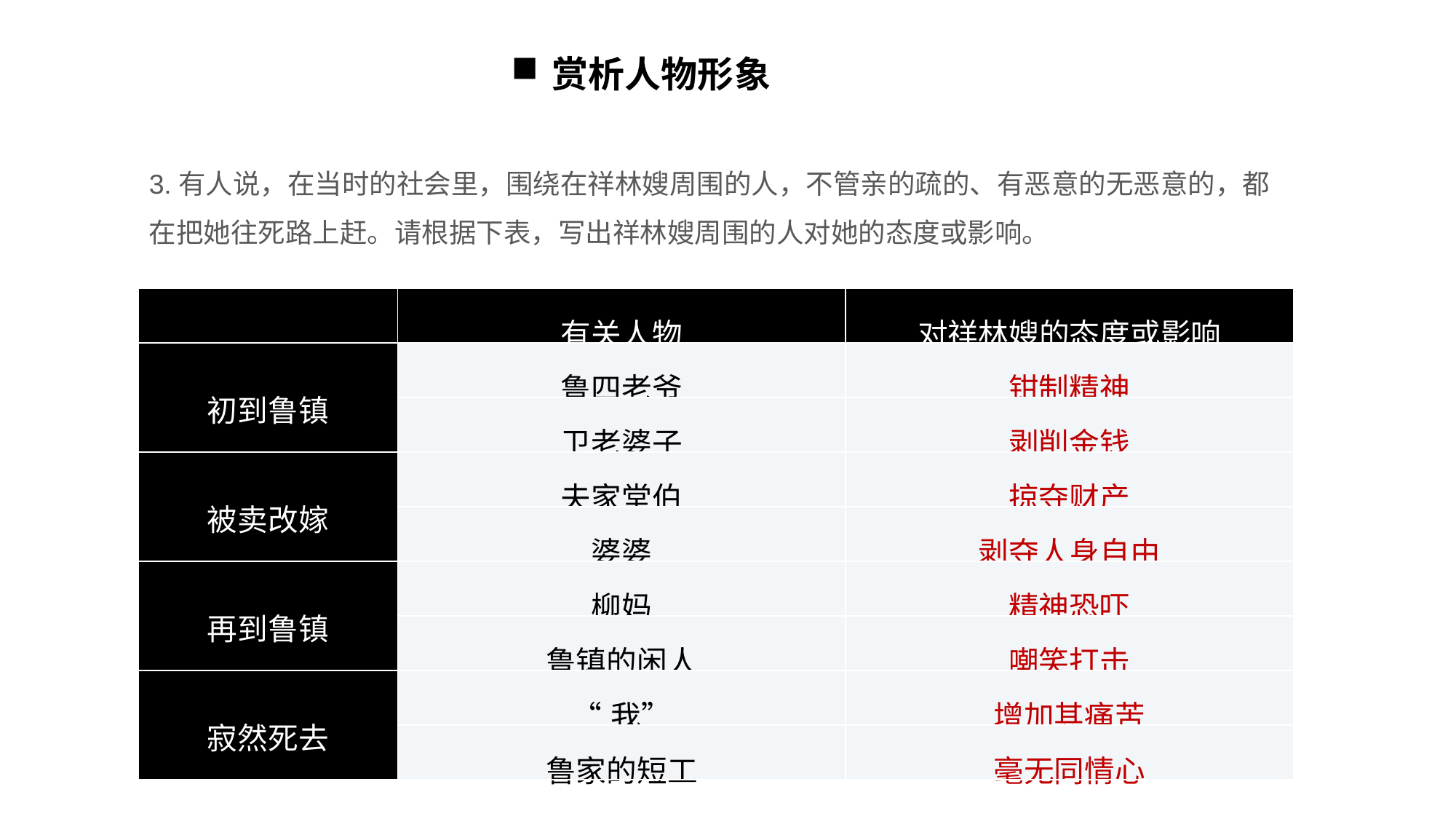

赏析人物形象

3.有人说，在当时的社会里，围绕在祥林嫂周围的人，不管亲的疏的、有恶意的无恶意的，都在把她往死路上赶。请根据下表，写出祥林嫂周围的人对她的态度或影响。
|  | 有关人物 | 对祥林嫂的态度或影响 |
| --- | --- | --- |
| 初到鲁镇 | 鲁四老爷 | 钳制精神 |
|  | 卫老婆子 | 剥削金钱 |
| 被卖改嫁 | 夫家堂伯 | 掠夺财产 |
|  | 婆婆 | 剥夺人身自由 |
| 再到鲁镇 | 柳妈 | 精神恐吓 |
|  | 鲁镇的闲人 | 嘲笑打击 |
| 寂然死去 | “我” | 增加其痛苦 |
|  | 鲁家的短工 | 毫无同情心 |